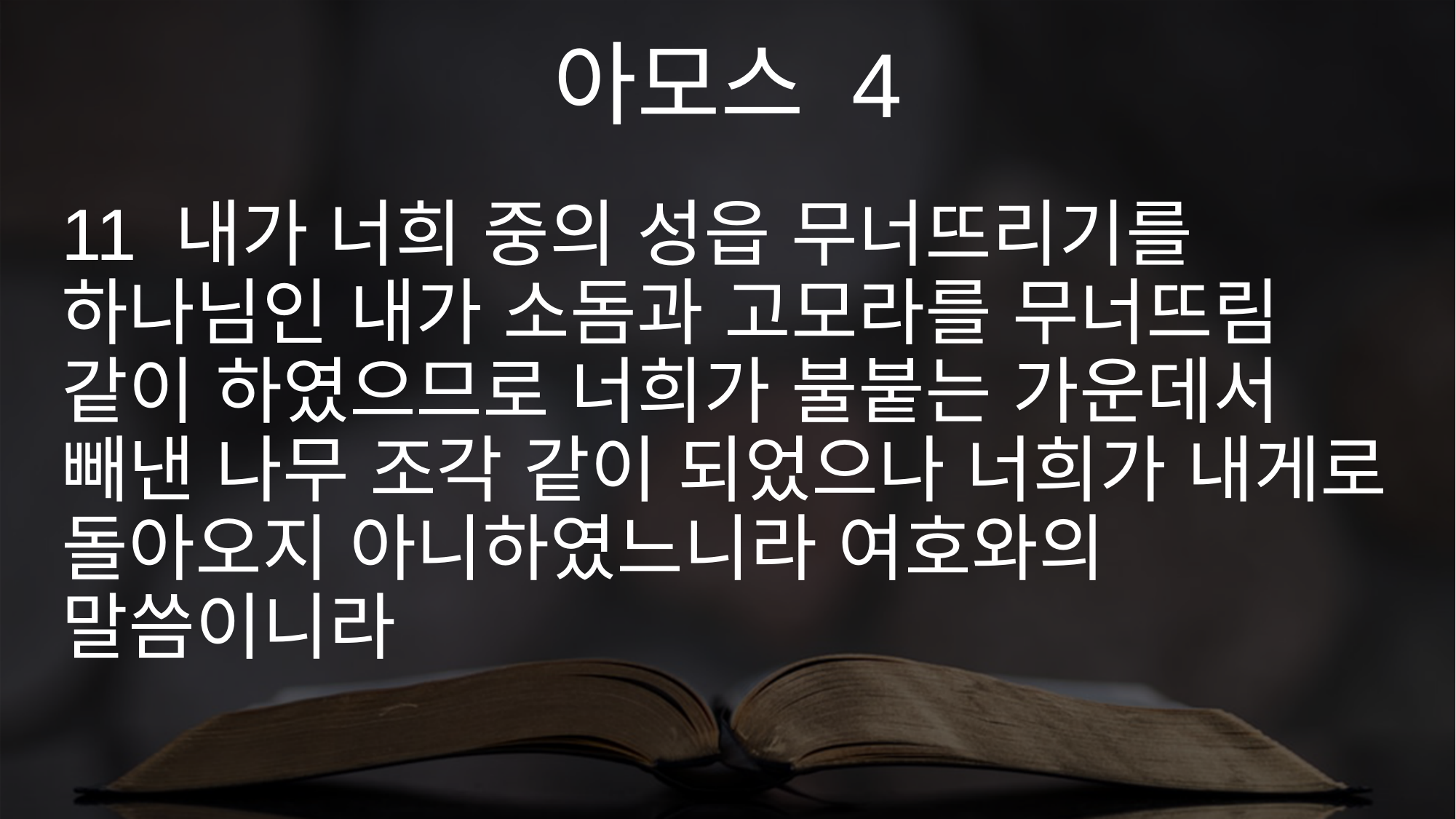

아모스 4
11 내가 너희 중의 성읍 무너뜨리기를 하나님인 내가 소돔과 고모라를 무너뜨림 같이 하였으므로 너희가 불붙는 가운데서 빼낸 나무 조각 같이 되었으나 너희가 내게로 돌아오지 아니하였느니라 여호와의 말씀이니라